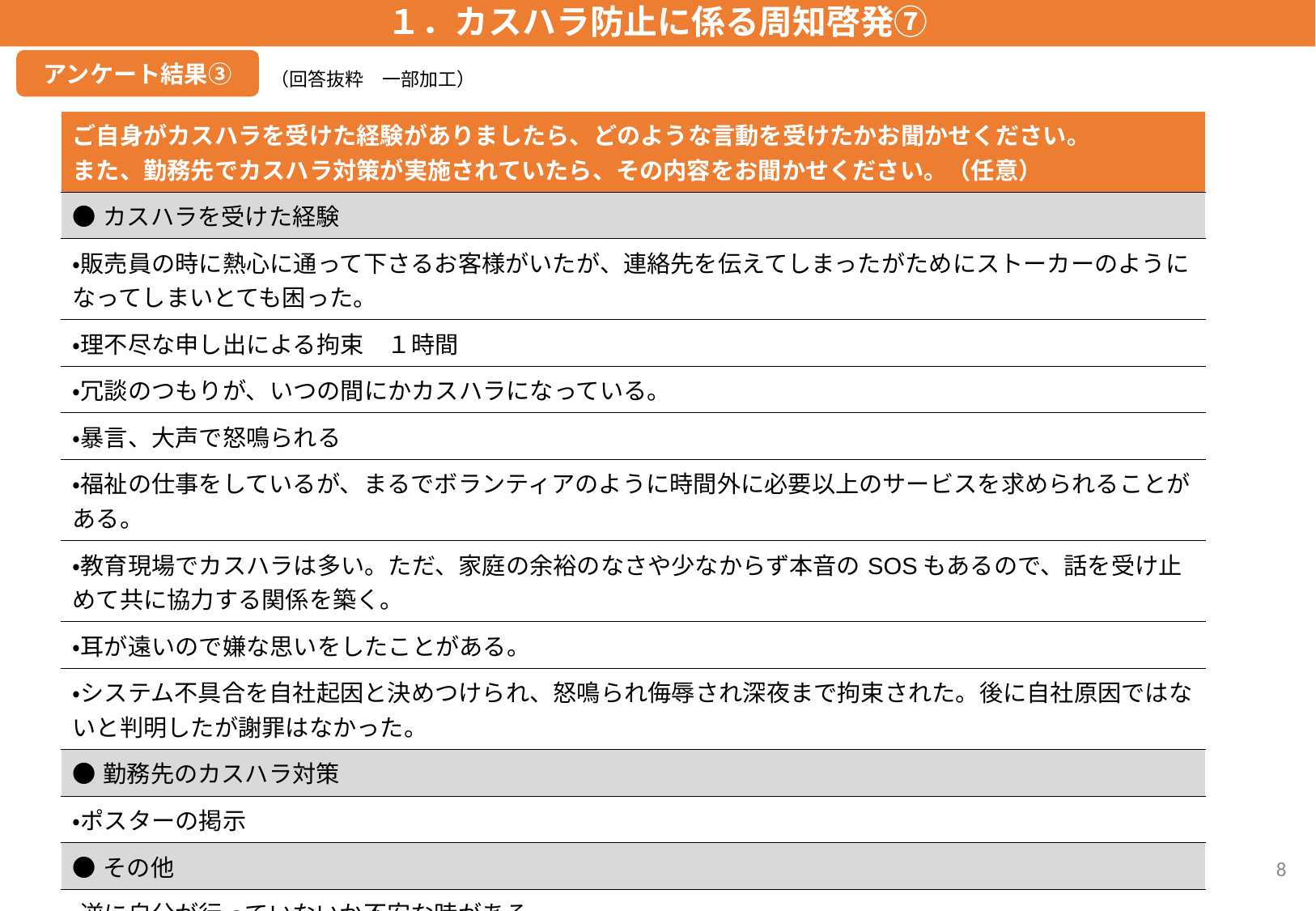

１．カスハラ防止に係る周知啓発⑦
アンケート結果③
（回答抜粋　一部加工）
| ご自身がカスハラを受けた経験がありましたら、どのような言動を受けたかお聞かせください。 また、勤務先でカスハラ対策が実施されていたら、その内容をお聞かせください。（任意） |
| --- |
| ●カスハラを受けた経験 |
| ・販売員の時に熱心に通って下さるお客様がいたが、連絡先を伝えてしまったがためにストーカーのようになってしまいとても困った。 |
| ・理不尽な申し出による拘束　１時間 |
| ・冗談のつもりが、いつの間にかカスハラになっている。 |
| ・暴言、大声で怒鳴られる |
| ・福祉の仕事をしているが、まるでボランティアのように時間外に必要以上のサービスを求められることがある。 |
| ・教育現場でカスハラは多い。ただ、家庭の余裕のなさや少なからず本音のSOSもあるので、話を受け止めて共に協力する関係を築く。 |
| ・耳が遠いので嫌な思いをしたことがある。 |
| ・システム不具合を自社起因と決めつけられ、怒鳴られ侮辱され深夜まで拘束された。後に自社原因ではないと判明したが謝罪はなかった。 |
| ●勤務先のカスハラ対策 |
| ・ポスターの掲示 |
| ●その他 |
| ・逆に自分が行っていないか不安な時がある。 |
8